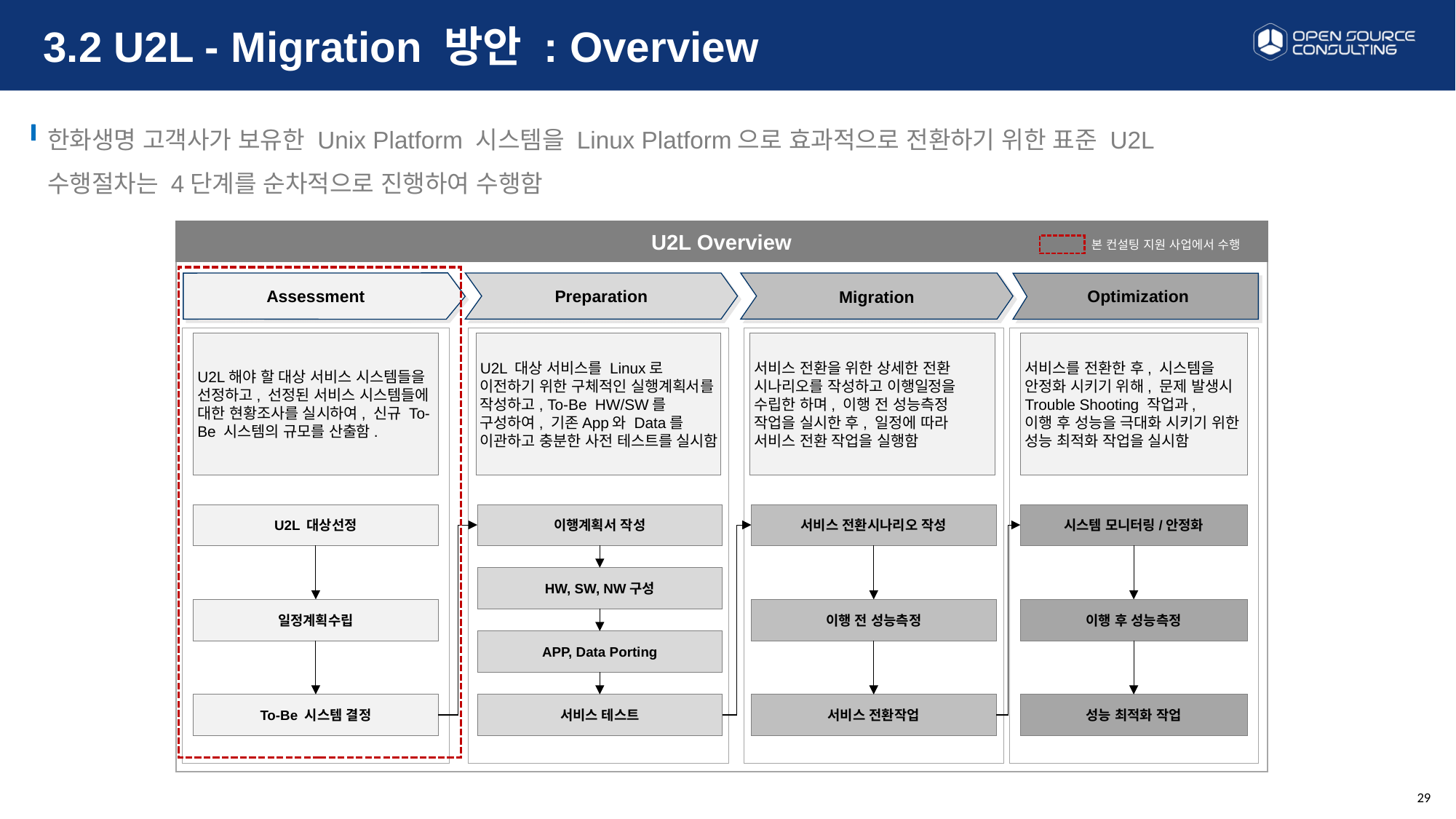

# 3.2 U2L - Migration 방안 : Overview
한화생명 고객사가 보유한 Unix Platform 시스템을 Linux Platform으로 효과적으로 전환하기 위한 표준 U2L 수행절차는 4단계를 순차적으로 진행하여 수행함

U2L Overview
본 컨설팅 지원 사업에서 수행

Migration
Preparation
Optimization
Assessment

U2L해야 할 대상 서비스 시스템들을 선정하고, 선정된 서비스 시스템들에 대한 현황조사를 실시하여, 신규 To-Be 시스템의 규모를 산출함.
U2L 대상 서비스를 Linux로 이전하기 위한 구체적인 실행계획서를 작성하고, To-Be  HW/SW를 구성하여, 기존App와 Data를 이관하고 충분한 사전 테스트를 실시함
서비스 전환을 위한 상세한 전환
시나리오를 작성하고 이행일정을 수립한 하며, 이행 전 성능측정 작업을 실시한 후, 일정에 따라 서비스 전환 작업을 실행함
서비스를 전환한 후, 시스템을 안정화 시키기 위해, 문제 발생시 Trouble Shooting 작업과,
이행 후 성능을 극대화 시키기 위한 성능 최적화 작업을 실시함
U2L 대상선정
이행계획서 작성
서비스 전환시나리오 작성
시스템 모니터링/안정화
HW, SW, NW구성
일정계획수립
이행 전 성능측정
이행 후 성능측정
APP, Data Porting
To-Be 시스템 결정
서비스 테스트
서비스 전환작업
성능 최적화 작업